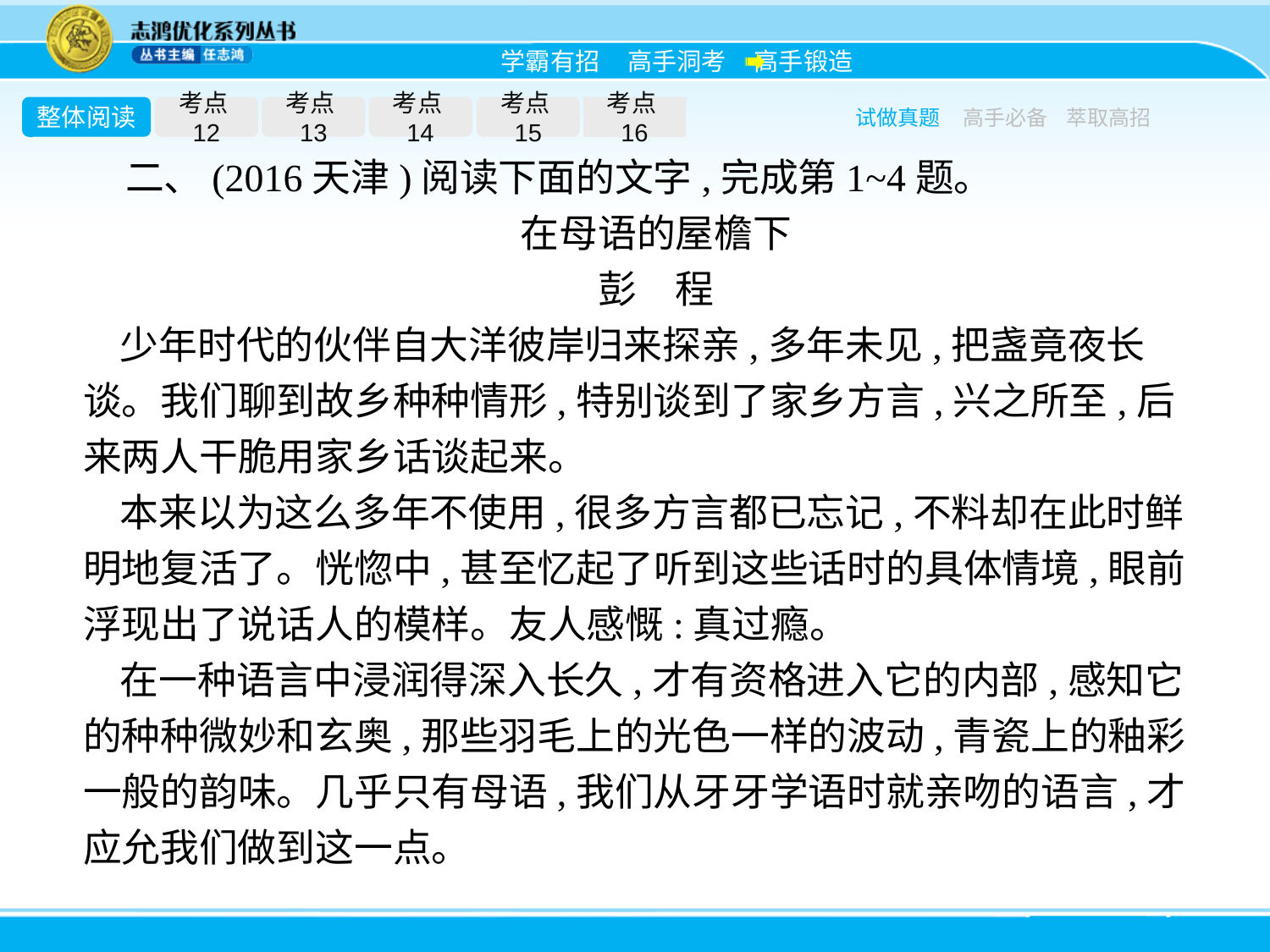

整体阅读
考点12
考点13
考点14
考点15
考点16
试做真题
高手必备
萃取高招
二、(2016天津)阅读下面的文字,完成第1~4题。
在母语的屋檐下
彭　程
少年时代的伙伴自大洋彼岸归来探亲,多年未见,把盏竟夜长谈。我们聊到故乡种种情形,特别谈到了家乡方言,兴之所至,后来两人干脆用家乡话谈起来。
本来以为这么多年不使用,很多方言都已忘记,不料却在此时鲜明地复活了。恍惚中,甚至忆起了听到这些话时的具体情境,眼前浮现出了说话人的模样。友人感慨:真过瘾。
在一种语言中浸润得深入长久,才有资格进入它的内部,感知它的种种微妙和玄奥,那些羽毛上的光色一样的波动,青瓷上的釉彩一般的韵味。几乎只有母语,我们从牙牙学语时就亲吻的语言,才应允我们做到这一点。